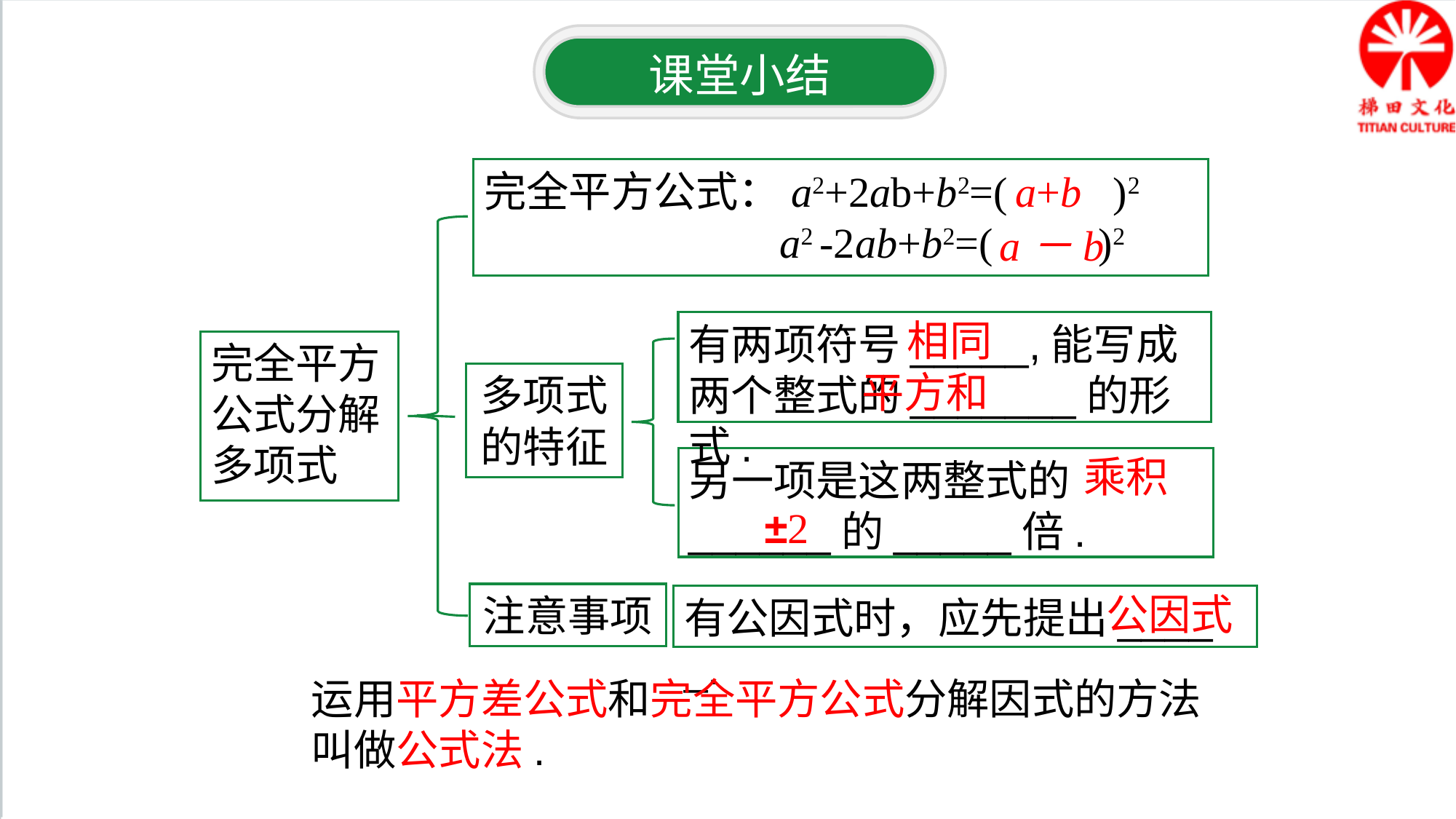

课堂小结
完全平方公式：a2+2ab+b2=(          )2
                            a2 -2ab+b2=(          )2

a+b
a－b

相同
有两项符号_____,能写成两个整式的_______的形式.
完全平方公式分解多项式

平方和
多项式
的特征
乘积
另一项是这两整式的______的_____倍.
±2
公因式
注意事项
有公因式时，应先提出____ _.
运用平方差公式和完全平方公式分解因式的方法叫做公式法.